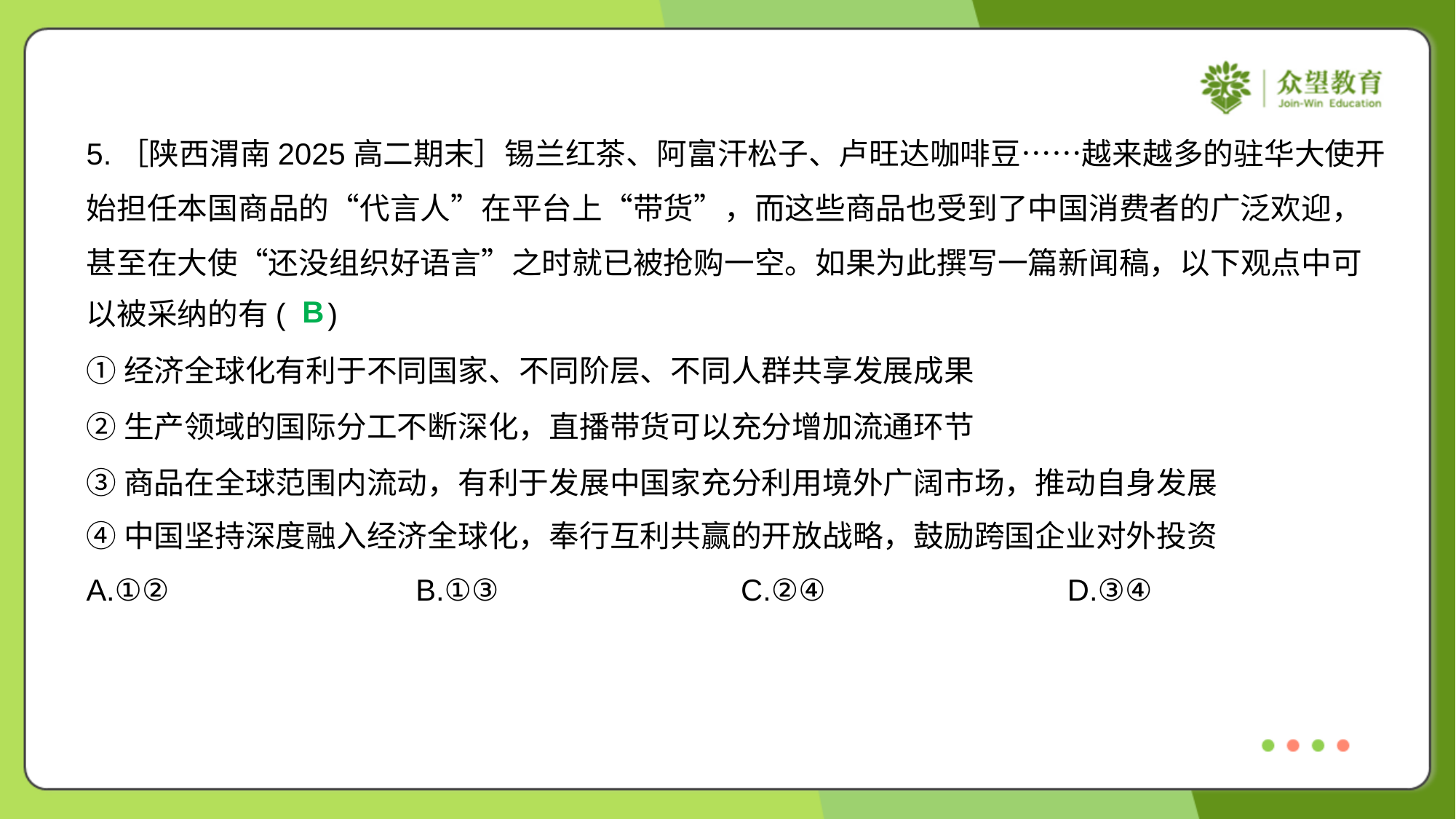

5.［陕西渭南2025高二期末］锡兰红茶、阿富汗松子、卢旺达咖啡豆……越来越多的驻华大使开
始担任本国商品的“代言人”在平台上“带货”，而这些商品也受到了中国消费者的广泛欢迎，
甚至在大使“还没组织好语言”之时就已被抢购一空。如果为此撰写一篇新闻稿，以下观点中可
以被采纳的有(     )
B
①经济全球化有利于不同国家、不同阶层、不同人群共享发展成果
②生产领域的国际分工不断深化，直播带货可以充分增加流通环节
③商品在全球范围内流动，有利于发展中国家充分利用境外广阔市场，推动自身发展
④中国坚持深度融入经济全球化，奉行互利共赢的开放战略，鼓励跨国企业对外投资
A.①②	B.①③	C.②④	D.③④